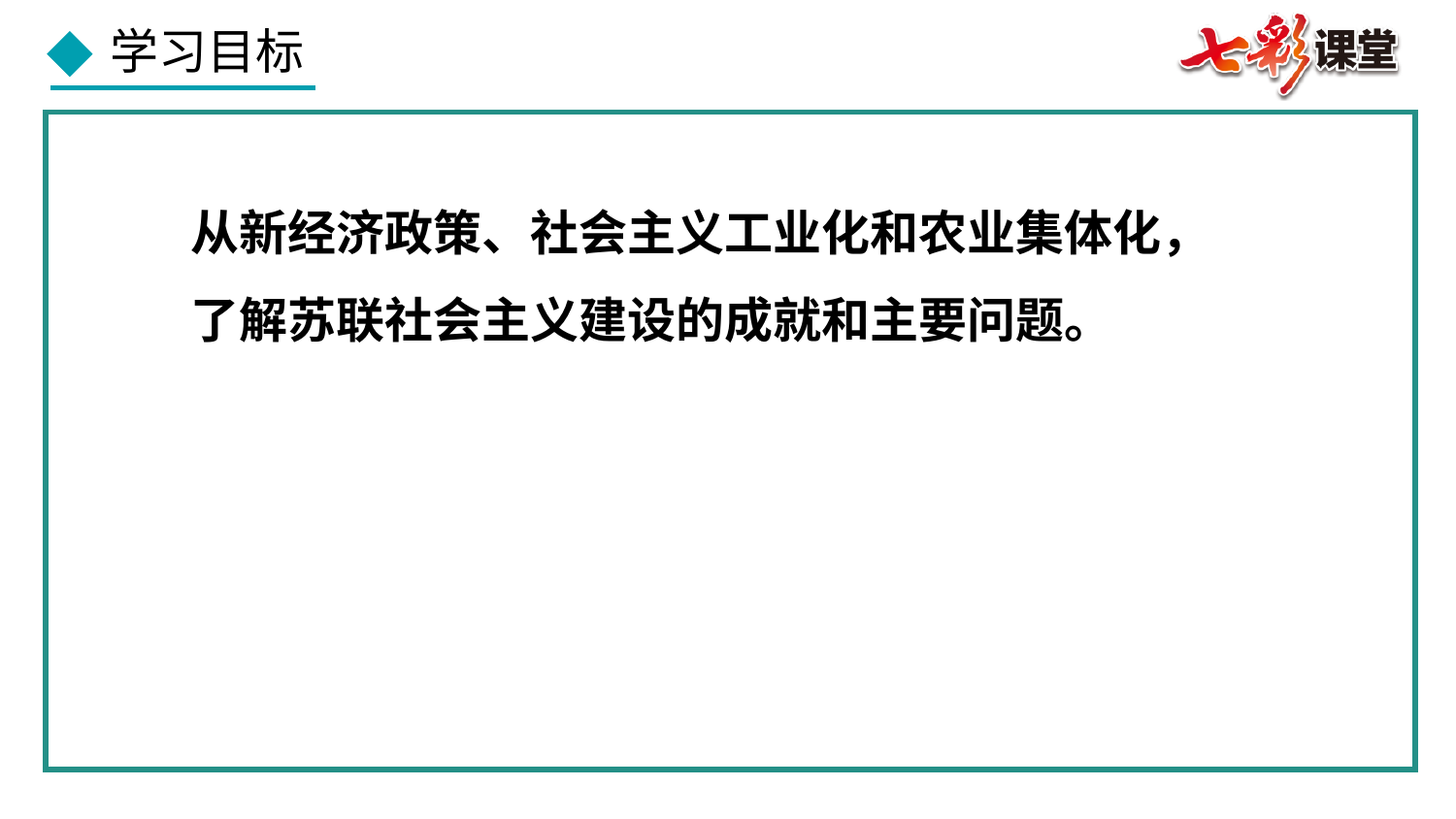

从新经济政策、社会主义工业化和农业集体化，
了解苏联社会主义建设的成就和主要问题。